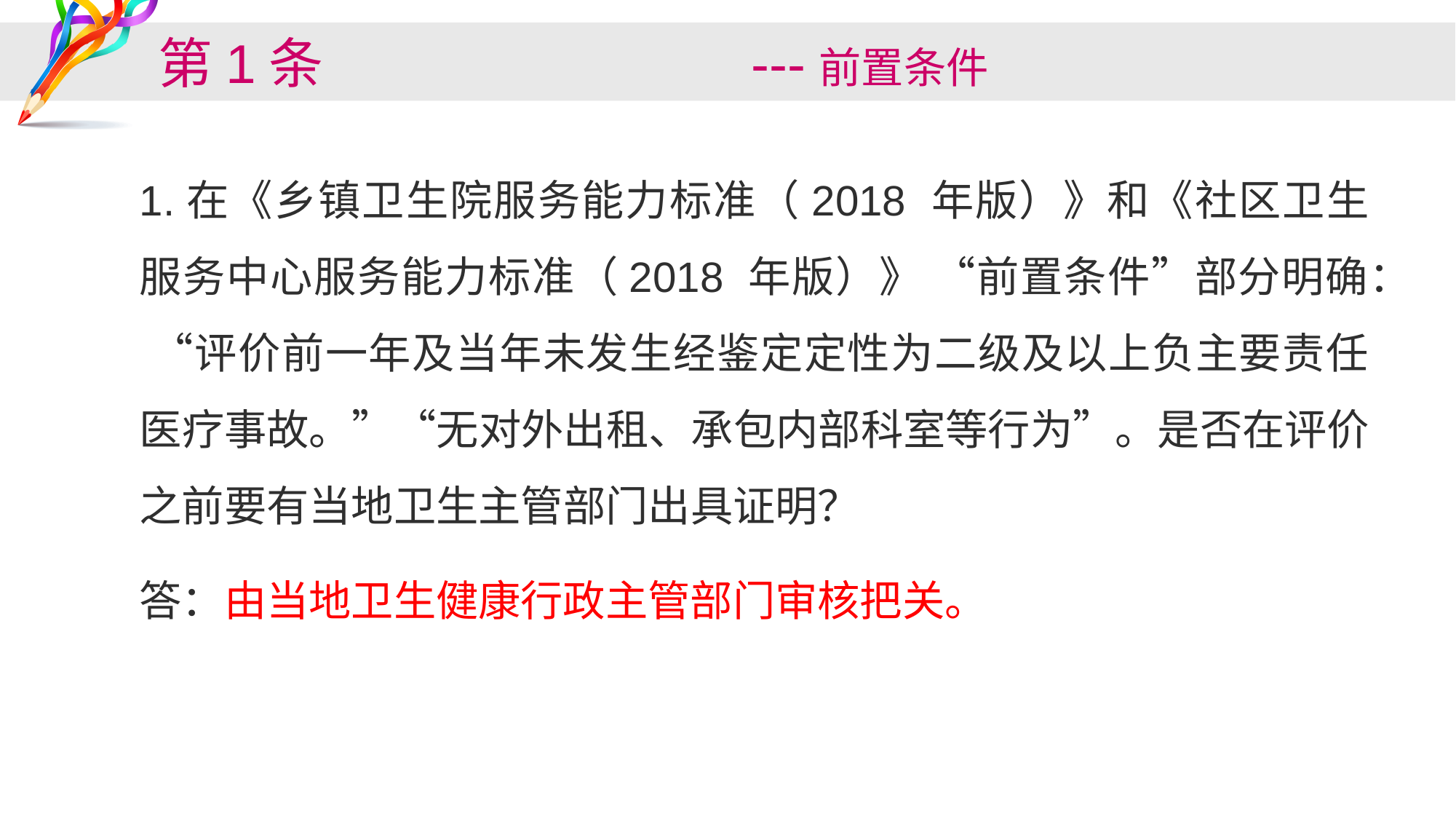

# 第1条                                  ---前置条件
1.在《乡镇卫生院服务能力标准（2018 年版）》和《社区卫生服务中心服务能力标准（2018 年版）》 “前置条件”部分明确： “评价前一年及当年未发生经鉴定定性为二级及以上负主要责任医疗事故。”“无对外出租、承包内部科室等行为”。是否在评价之前要有当地卫生主管部门出具证明？
答：由当地卫生健康行政主管部门审核把关。